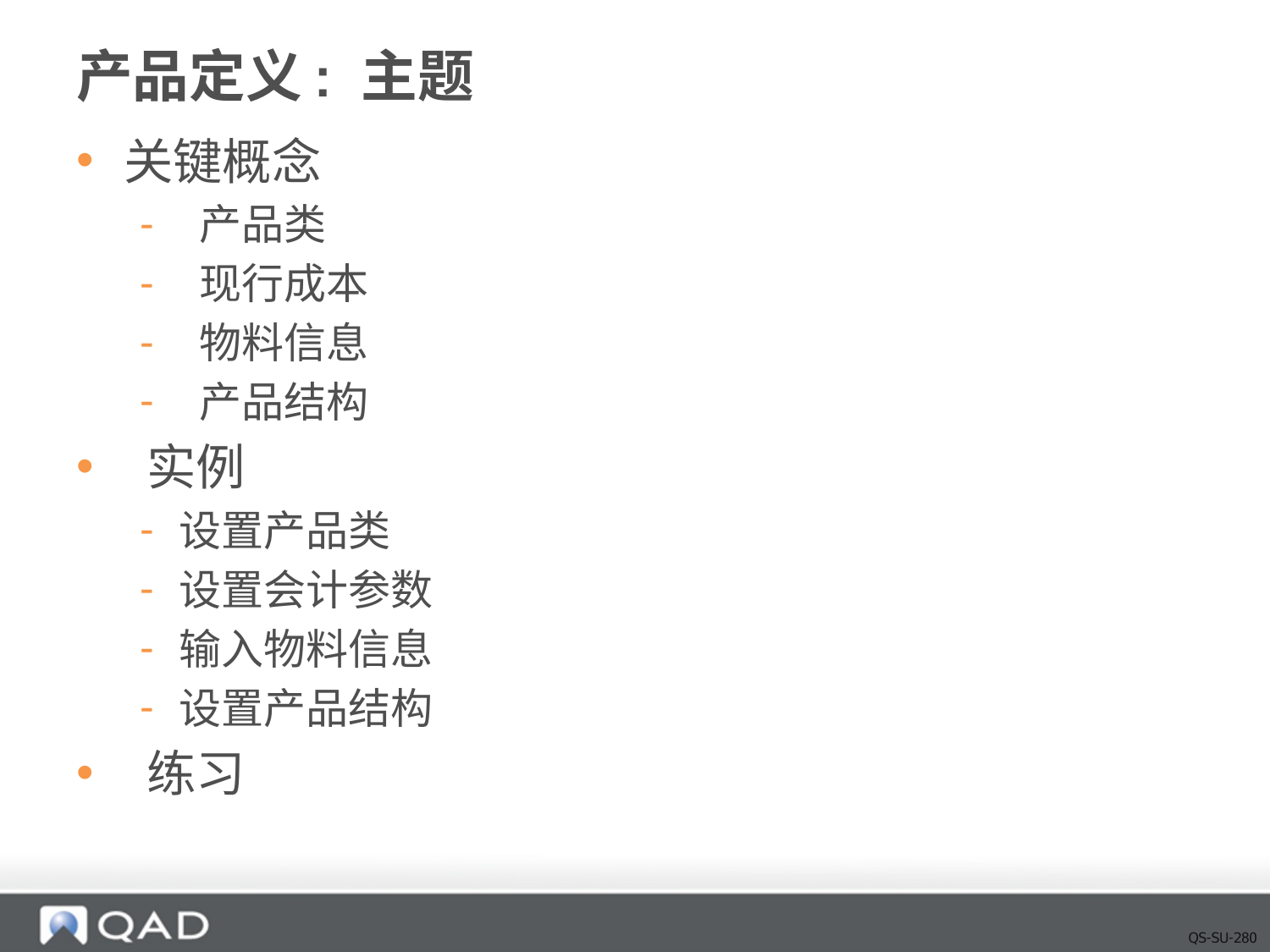

# 产品定义: 主题
关键概念
 产品类
 现行成本
 物料信息
 产品结构
 实例
设置产品类
设置会计参数
输入物料信息
设置产品结构
 练习

QS-SU-280